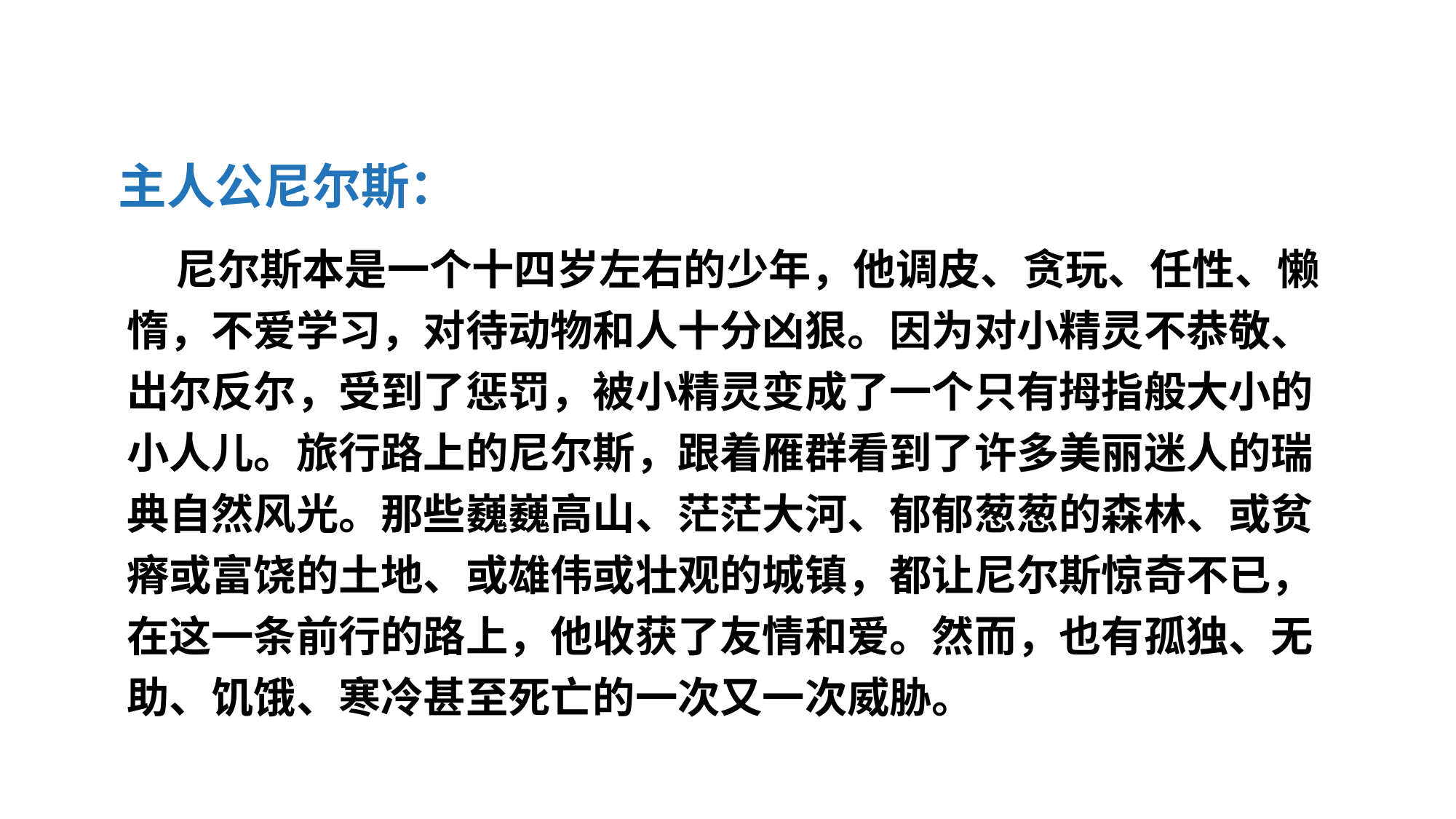

主人公尼尔斯：
    尼尔斯本是一个十四岁左右的少年，他调皮、贪玩、任性、懒惰，不爱学习，对待动物和人十分凶狠。因为对小精灵不恭敬、出尔反尔，受到了惩罚，被小精灵变成了一个只有拇指般大小的小人儿。旅行路上的尼尔斯，跟着雁群看到了许多美丽迷人的瑞典自然风光。那些巍巍高山、茫茫大河、郁郁葱葱的森林、或贫瘠或富饶的土地、或雄伟或壮观的城镇，都让尼尔斯惊奇不已，在这一条前行的路上，他收获了友情和爱。然而，也有孤独、无助、饥饿、寒冷甚至死亡的一次又一次威胁。